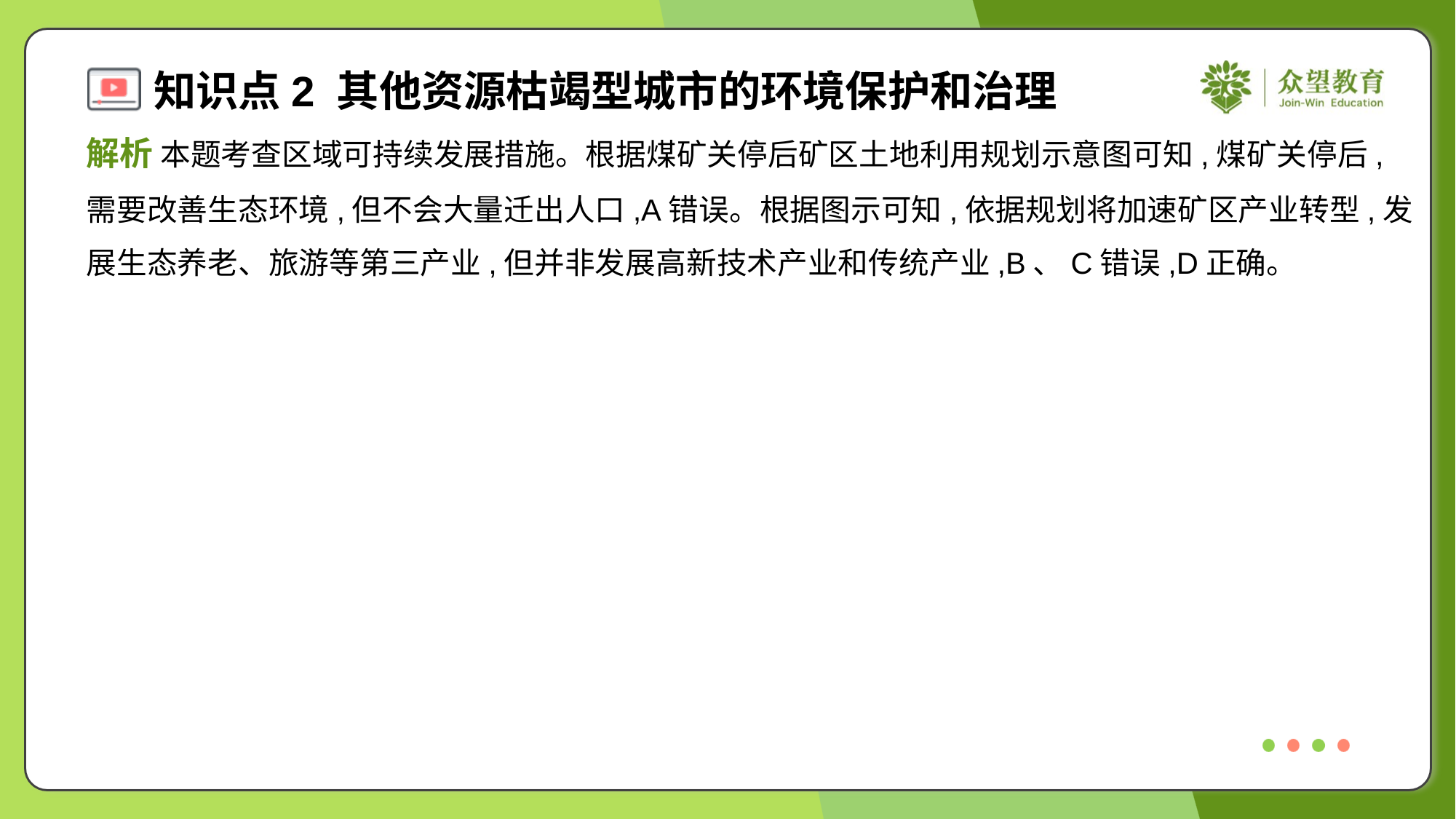

解析 本题考查区域可持续发展措施。根据煤矿关停后矿区土地利用规划示意图可知,煤矿关停后,
需要改善生态环境,但不会大量迁出人口,A错误。根据图示可知,依据规划将加速矿区产业转型,发
展生态养老、旅游等第三产业,但并非发展高新技术产业和传统产业,B、C错误,D正确。